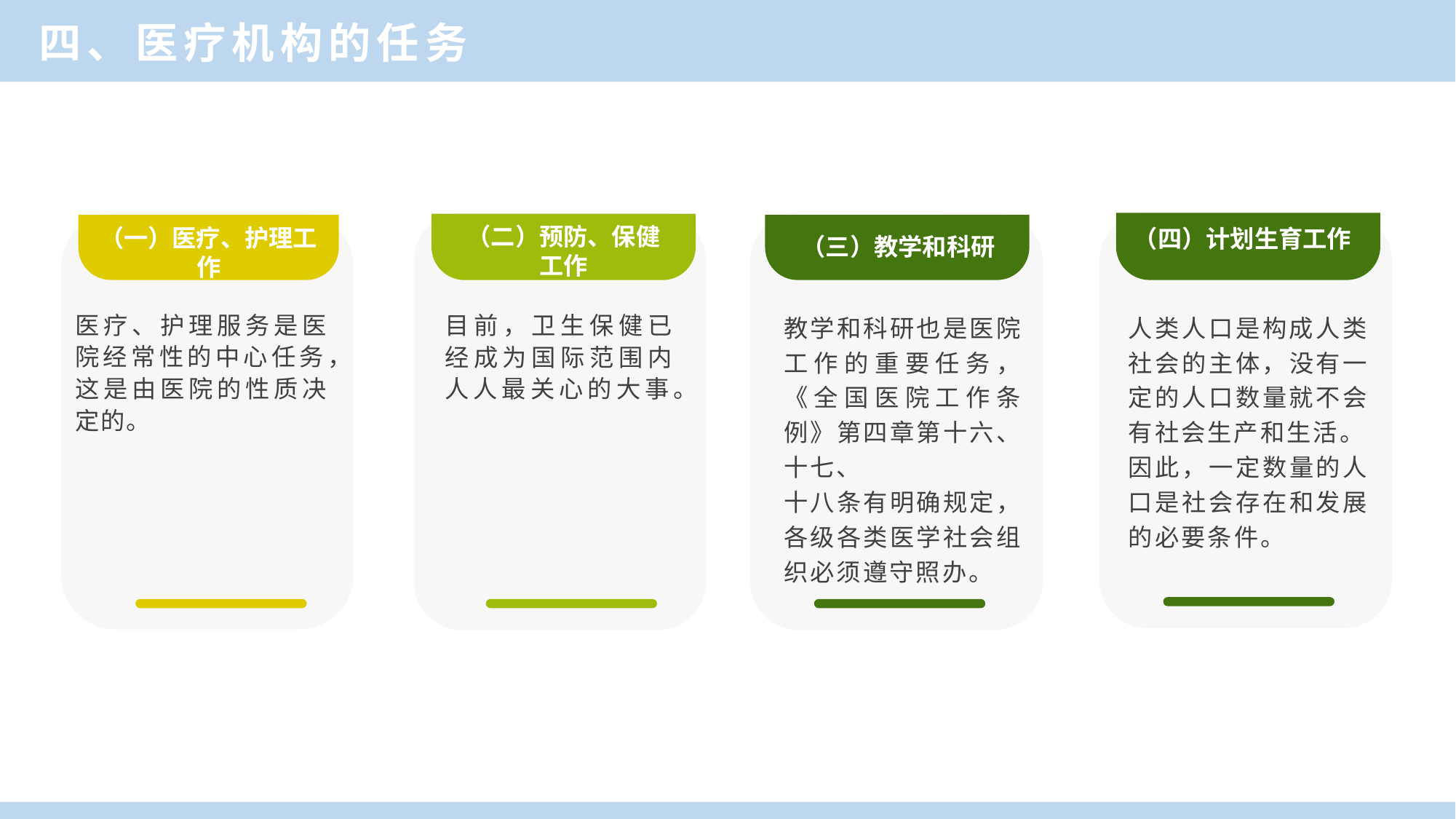

四、医疗机构的任务

（二）预防、保健工作
（一）医疗、护理工作
（四）计划生育工作
（三）教学和科研
医疗、护理服务是医院经常性的中心任务，这是由医院的性质决定的。
目前，卫生保健已经成为国际范围内人人最关心的大事。
教学和科研也是医院工作的重要任务，《全国医院工作条例》第四章第十六、十七、
十八条有明确规定，各级各类医学社会组织必须遵守照办。
人类人口是构成人类社会的主体，没有一定的人口数量就不会有社会生产和生活。
因此，一定数量的人口是社会存在和发展的必要条件。